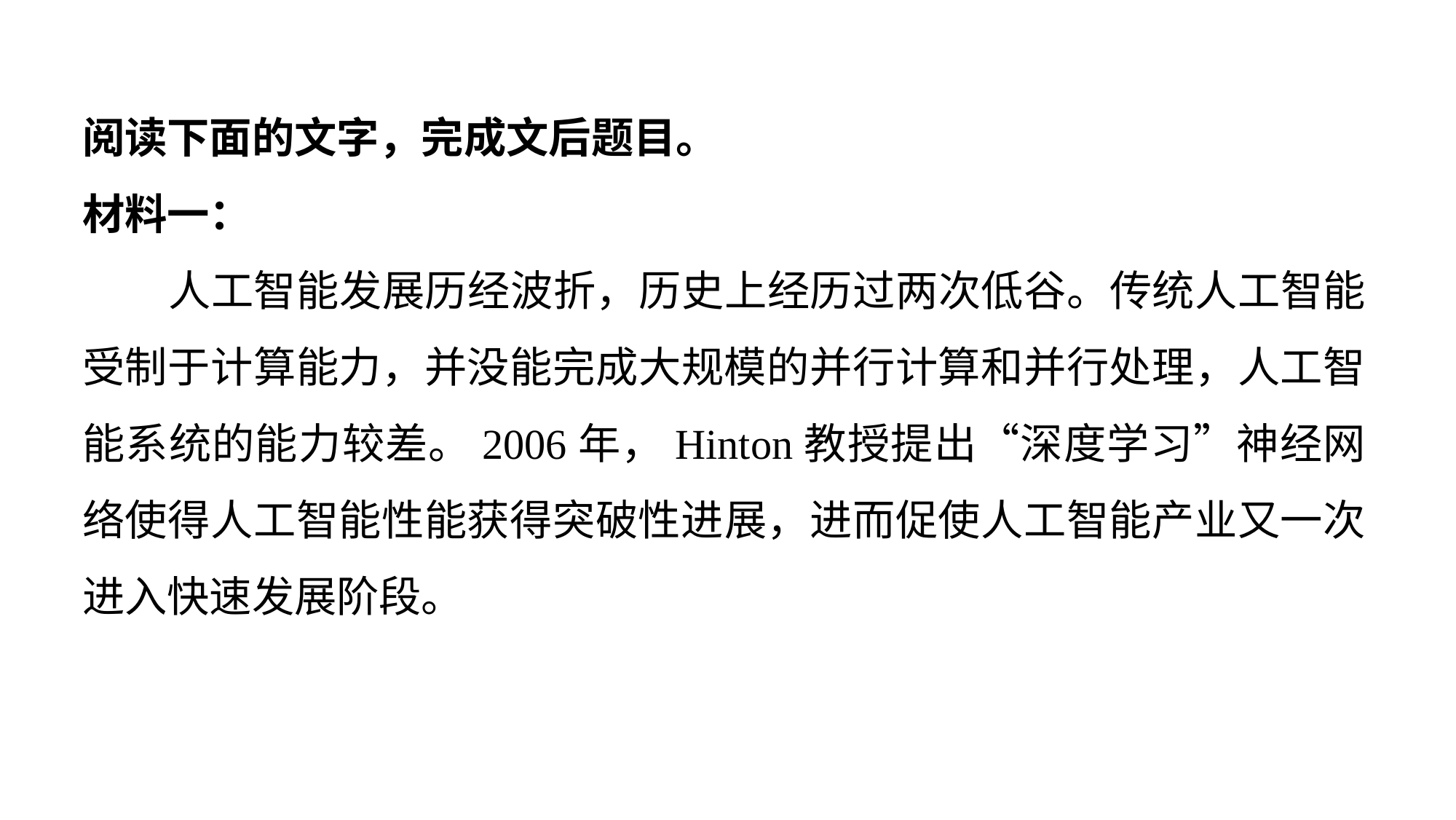

阅读下面的文字，完成文后题目。
材料一：
人工智能发展历经波折，历史上经历过两次低谷。传统人工智能受制于计算能力，并没能完成大规模的并行计算和并行处理，人工智能系统的能力较差。2006年，Hinton教授提出“深度学习”神经网络使得人工智能性能获得突破性进展，进而促使人工智能产业又一次进入快速发展阶段。